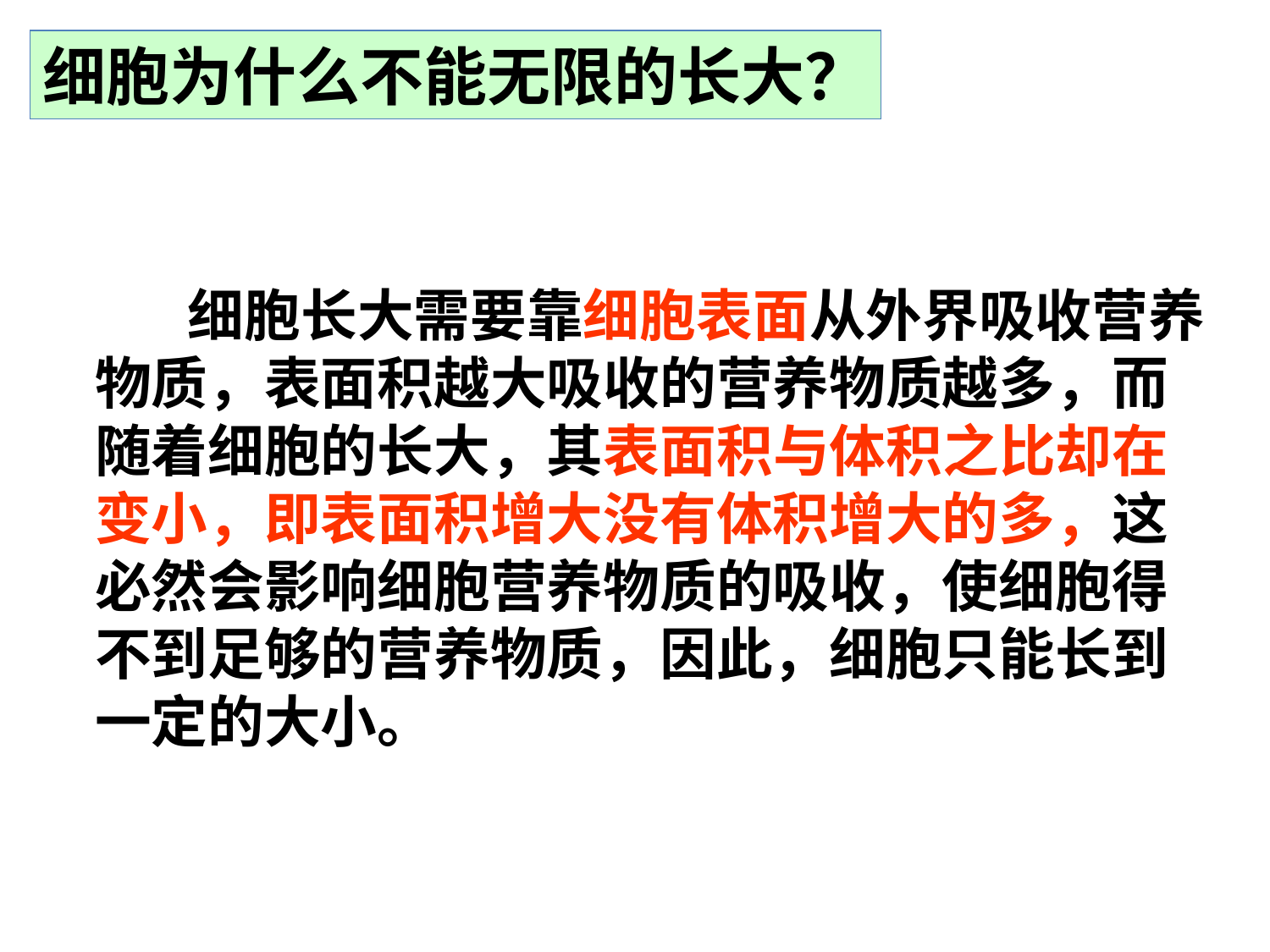

细胞为什么不能无限的长大？
          细胞长大需要靠细胞表面从外界吸收营养物质，表面积越大吸收的营养物质越多，而随着细胞的长大，其表面积与体积之比却在变小，即表面积增大没有体积增大的多，这必然会影响细胞营养物质的吸收，使细胞得不到足够的营养物质，因此，细胞只能长到一定的大小。